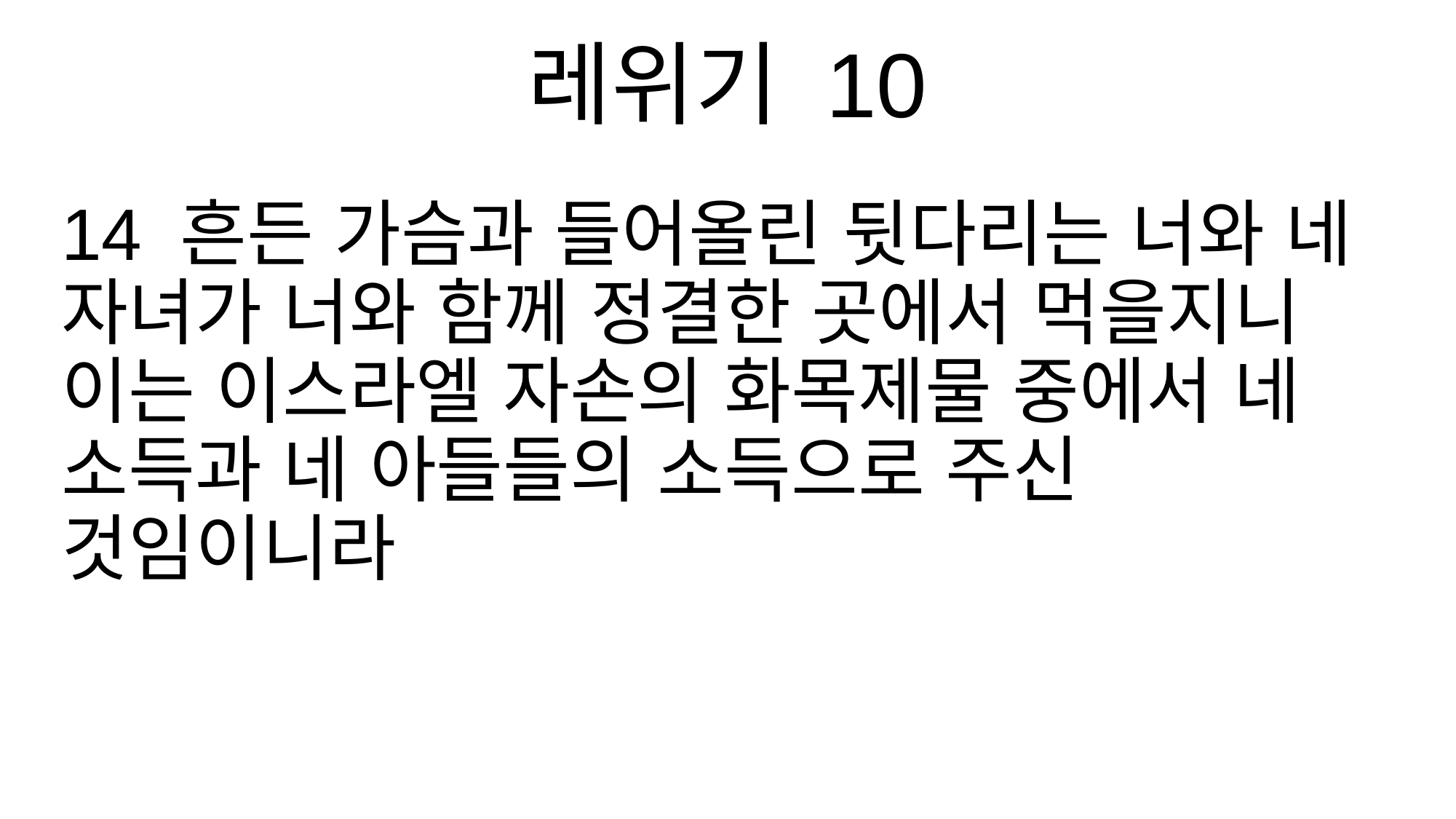

레위기 10
14 흔든 가슴과 들어올린 뒷다리는 너와 네 자녀가 너와 함께 정결한 곳에서 먹을지니 이는 이스라엘 자손의 화목제물 중에서 네 소득과 네 아들들의 소득으로 주신 것임이니라